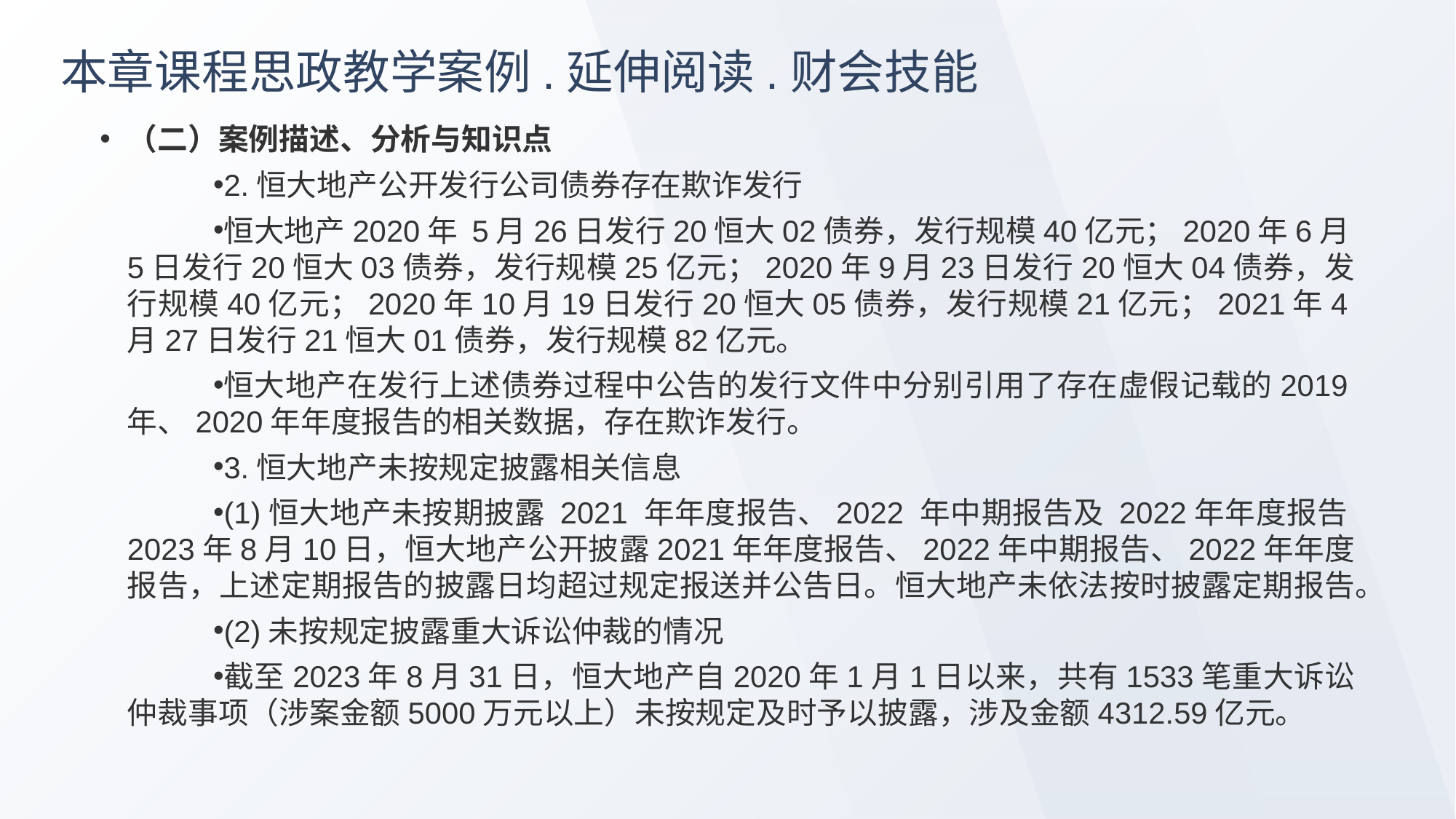

# 本章课程思政教学案例.延伸阅读.财会技能
（二）案例描述、分析与知识点
2.恒大地产公开发行公司债券存在欺诈发行
恒大地产2020年 5月26日发行20恒大02债券，发行规模40亿元；2020年6月5日发行20恒大03债券，发行规模25亿元；2020年9月23日发行20恒大04债券，发行规模40亿元；2020年10月19日发行20恒大05债券，发行规模21亿元；2021年4月27日发行21恒大01债券，发行规模82亿元。
恒大地产在发行上述债券过程中公告的发行文件中分别引用了存在虚假记载的2019年、2020年年度报告的相关数据，存在欺诈发行。
3.恒大地产未按规定披露相关信息
(1)恒大地产未按期披露 2021 年年度报告、2022 年中期报告及 2022年年度报告2023年8月10日，恒大地产公开披露2021年年度报告、2022年中期报告、2022年年度报告，上述定期报告的披露日均超过规定报送并公告日。恒大地产未依法按时披露定期报告。
(2)未按规定披露重大诉讼仲裁的情况
截至2023年8月31日，恒大地产自2020年1月1日以来，共有1533笔重大诉讼仲裁事项（涉案金额5000万元以上）未按规定及时予以披露，涉及金额4312.59亿元。